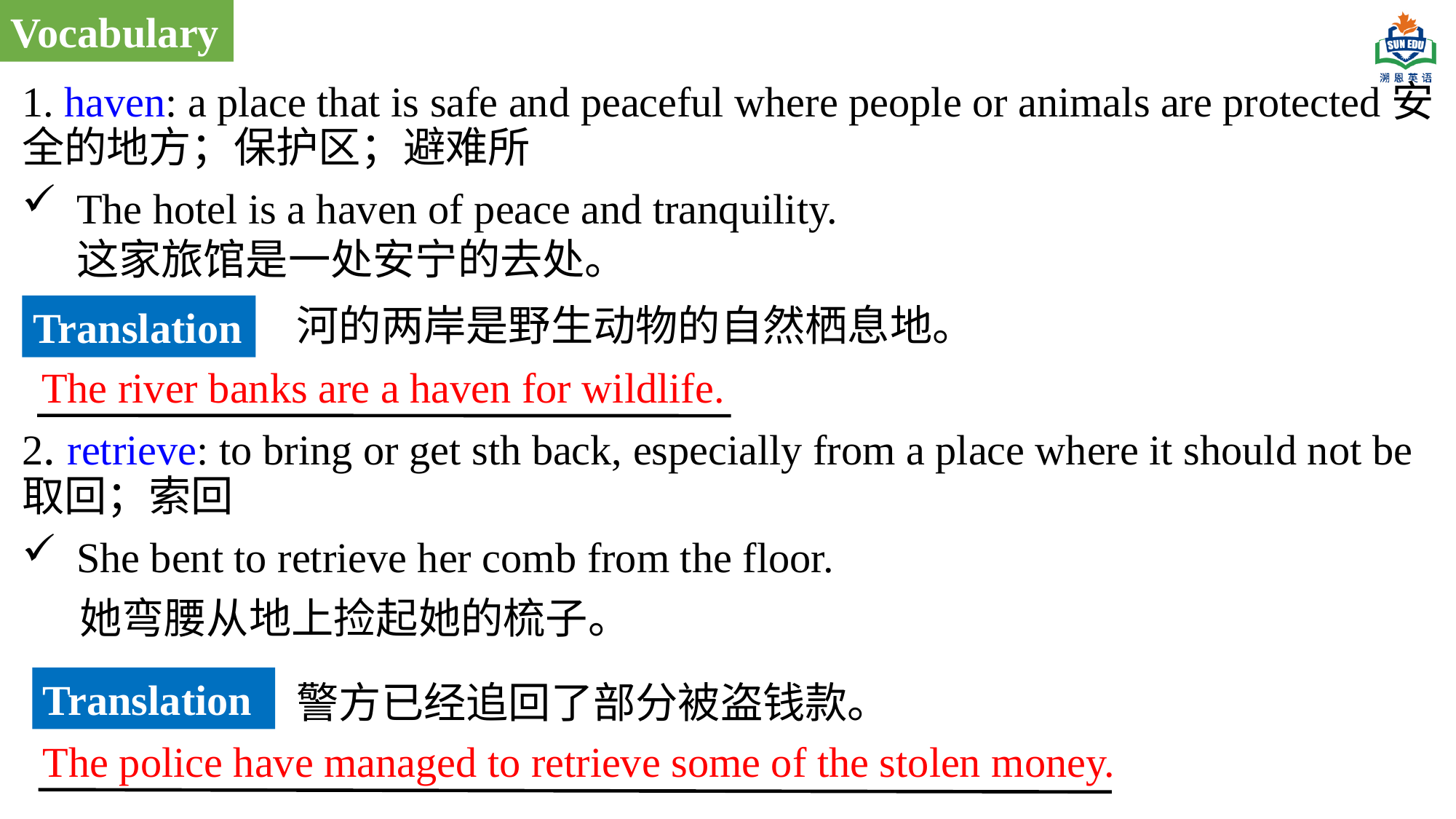

Vocabulary
1. haven: a place that is safe and peaceful where people or animals are protected安全的地方；保护区；避难所
The hotel is a haven of peace and tranquility.                                                       这家旅馆是一处安宁的去处。

2. retrieve: to bring or get sth back, especially from a place where it should not be取回；索回
She bent to retrieve her comb from the floor.
     她弯腰从地上捡起她的梳子。
河的两岸是野生动物的自然栖息地。
Translation
The river banks are a haven for wildlife.
Translation
警方已经追回了部分被盗钱款。
The police have managed to retrieve some of the stolen money.